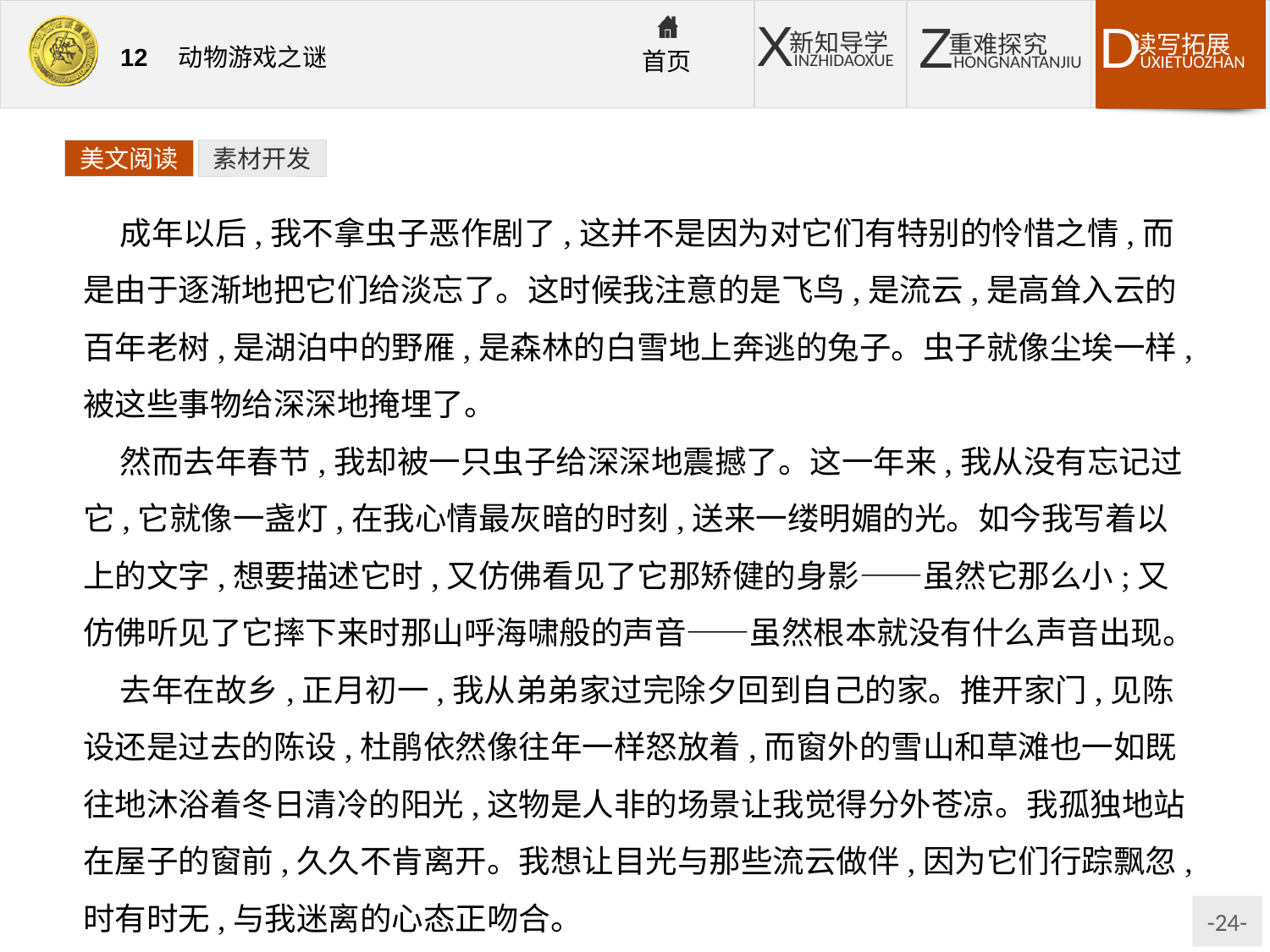

美文阅读
素材开发
成年以后,我不拿虫子恶作剧了,这并不是因为对它们有特别的怜惜之情,而是由于逐渐地把它们给淡忘了。这时候我注意的是飞鸟,是流云,是高耸入云的百年老树,是湖泊中的野雁,是森林的白雪地上奔逃的兔子。虫子就像尘埃一样,被这些事物给深深地掩埋了。
然而去年春节,我却被一只虫子给深深地震撼了。这一年来,我从没有忘记过它,它就像一盏灯,在我心情最灰暗的时刻,送来一缕明媚的光。如今我写着以上的文字,想要描述它时,又仿佛看见了它那矫健的身影——虽然它那么小;又仿佛听见了它摔下来时那山呼海啸般的声音——虽然根本就没有什么声音出现。
去年在故乡,正月初一,我从弟弟家过完除夕回到自己的家。推开家门,见陈设还是过去的陈设,杜鹃依然像往年一样怒放着,而窗外的雪山和草滩也一如既往地沐浴着冬日清冷的阳光,这物是人非的场景让我觉得分外苍凉。我孤独地站在屋子的窗前,久久不肯离开。我想让目光与那些流云做伴,因为它们行踪飘忽,时有时无,与我迷离的心态正吻合。